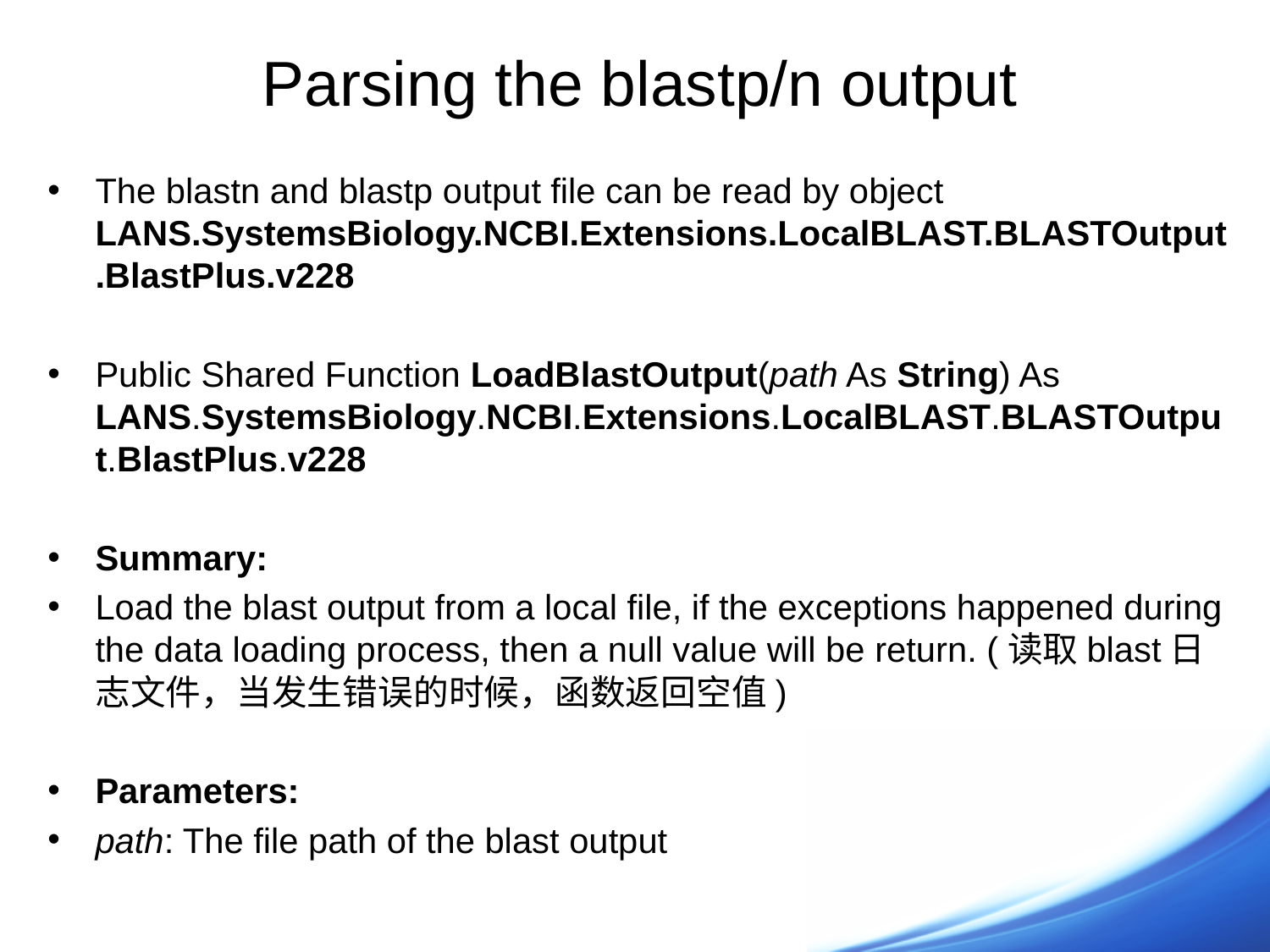

# Parsing the blastp/n output
The blastn and blastp output file can be read by object LANS.SystemsBiology.NCBI.Extensions.LocalBLAST.BLASTOutput.BlastPlus.v228

Public Shared Function LoadBlastOutput(path As String) As LANS.SystemsBiology.NCBI.Extensions.LocalBLAST.BLASTOutput.BlastPlus.v228

Summary:
Load the blast output from a local file, if the exceptions happened during the data loading process, then a null value will be return. (读取blast日志文件，当发生错误的时候，函数返回空值)

Parameters:
path: The file path of the blast output